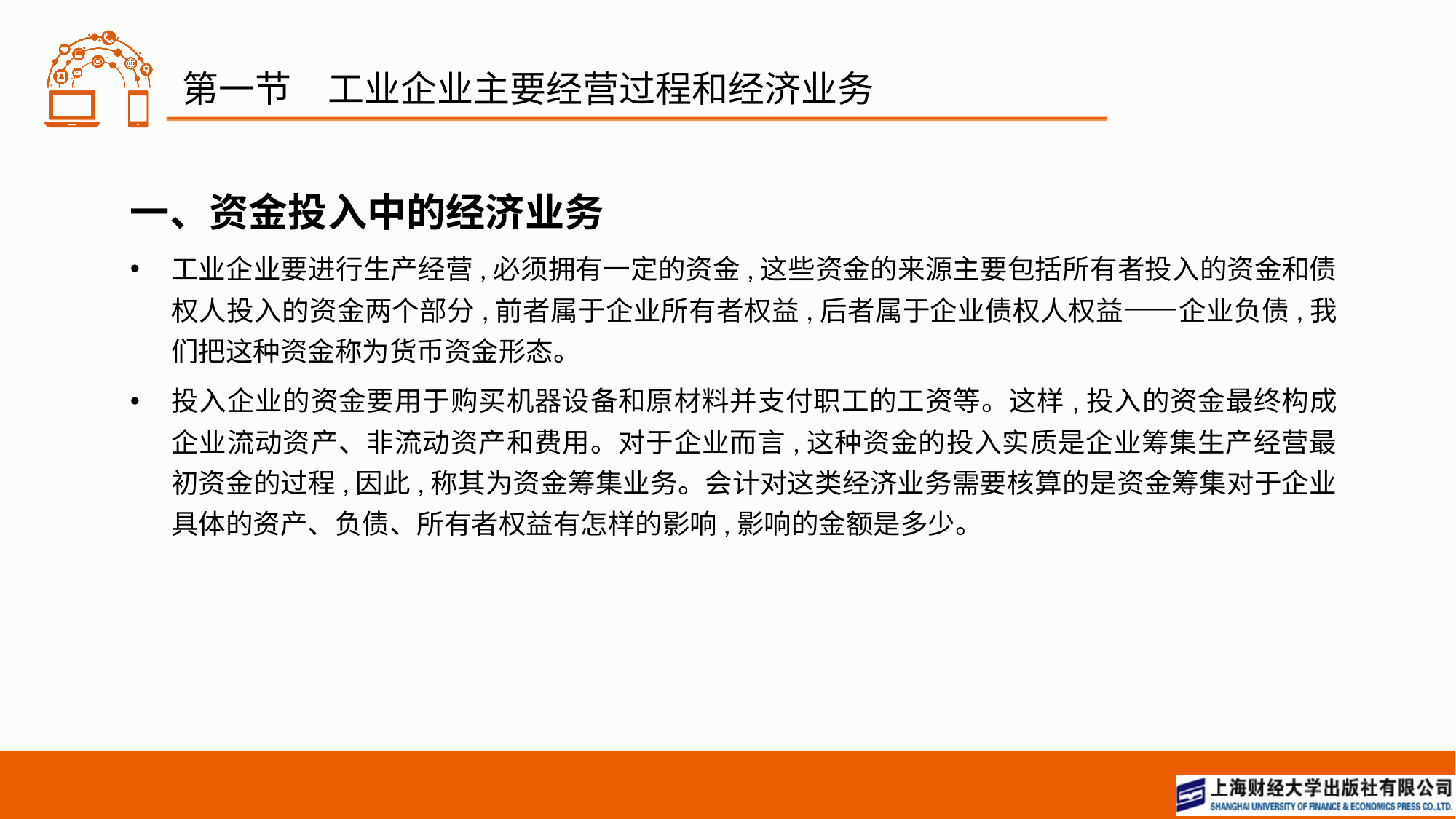

# 第一节　工业企业主要经营过程和经济业务
一、资金投入中的经济业务
工业企业要进行生产经营,必须拥有一定的资金,这些资金的来源主要包括所有者投入的资金和债权人投入的资金两个部分,前者属于企业所有者权益,后者属于企业债权人权益——企业负债,我们把这种资金称为货币资金形态。
投入企业的资金要用于购买机器设备和原材料并支付职工的工资等。这样,投入的资金最终构成企业流动资产、非流动资产和费用。对于企业而言,这种资金的投入实质是企业筹集生产经营最初资金的过程,因此,称其为资金筹集业务。会计对这类经济业务需要核算的是资金筹集对于企业具体的资产、负债、所有者权益有怎样的影响,影响的金额是多少。